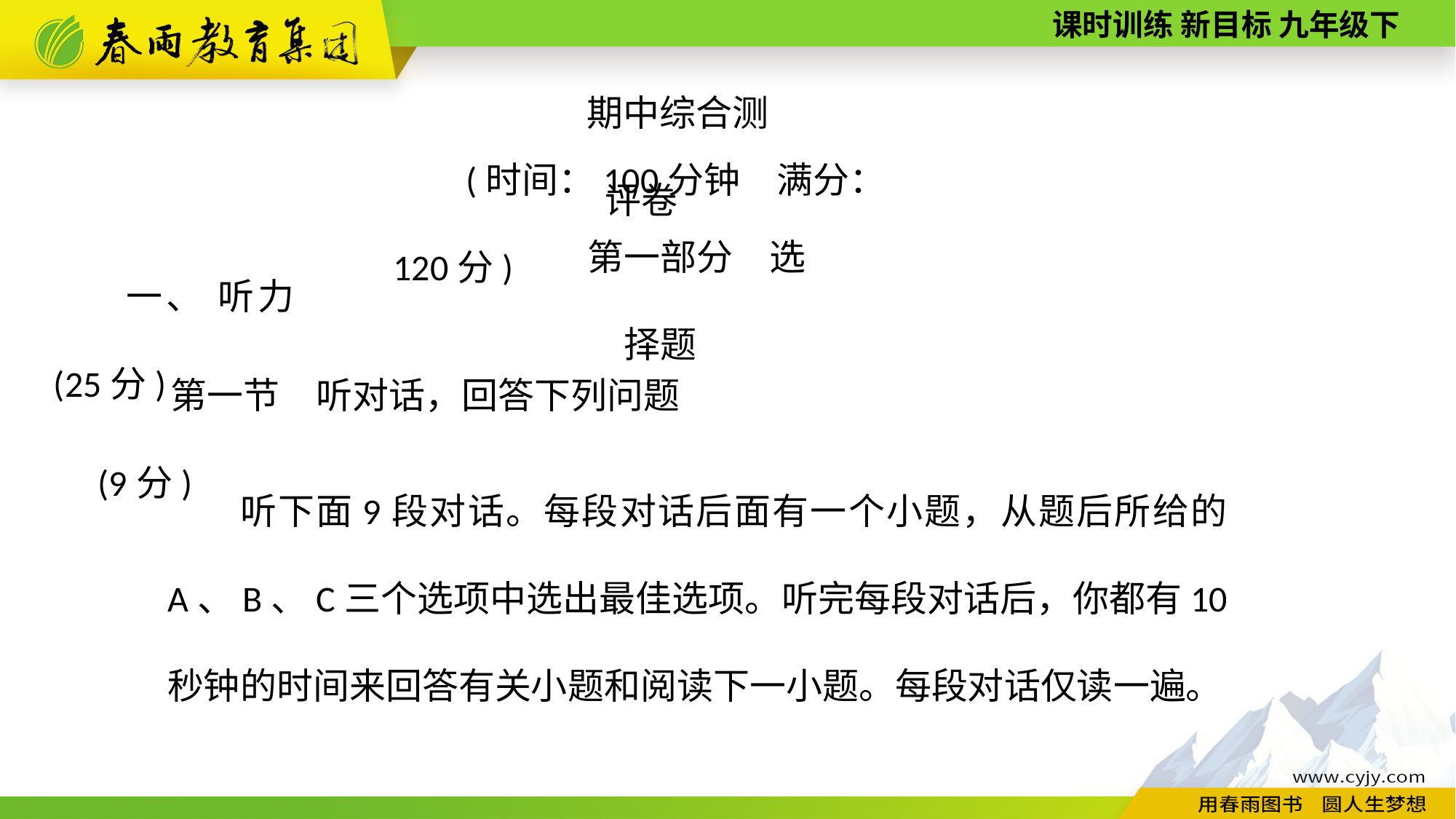

期中综合测评卷
(时间：100分钟　满分：120分)
第一部分　选择题
一、 听力(25分)
第一节　听对话，回答下列问题(9分)
听下面9段对话。每段对话后面有一个小题，从题后所给的A、B、C三个选项中选出最佳选项。听完每段对话后，你都有10秒钟的时间来回答有关小题和阅读下一小题。每段对话仅读一遍。